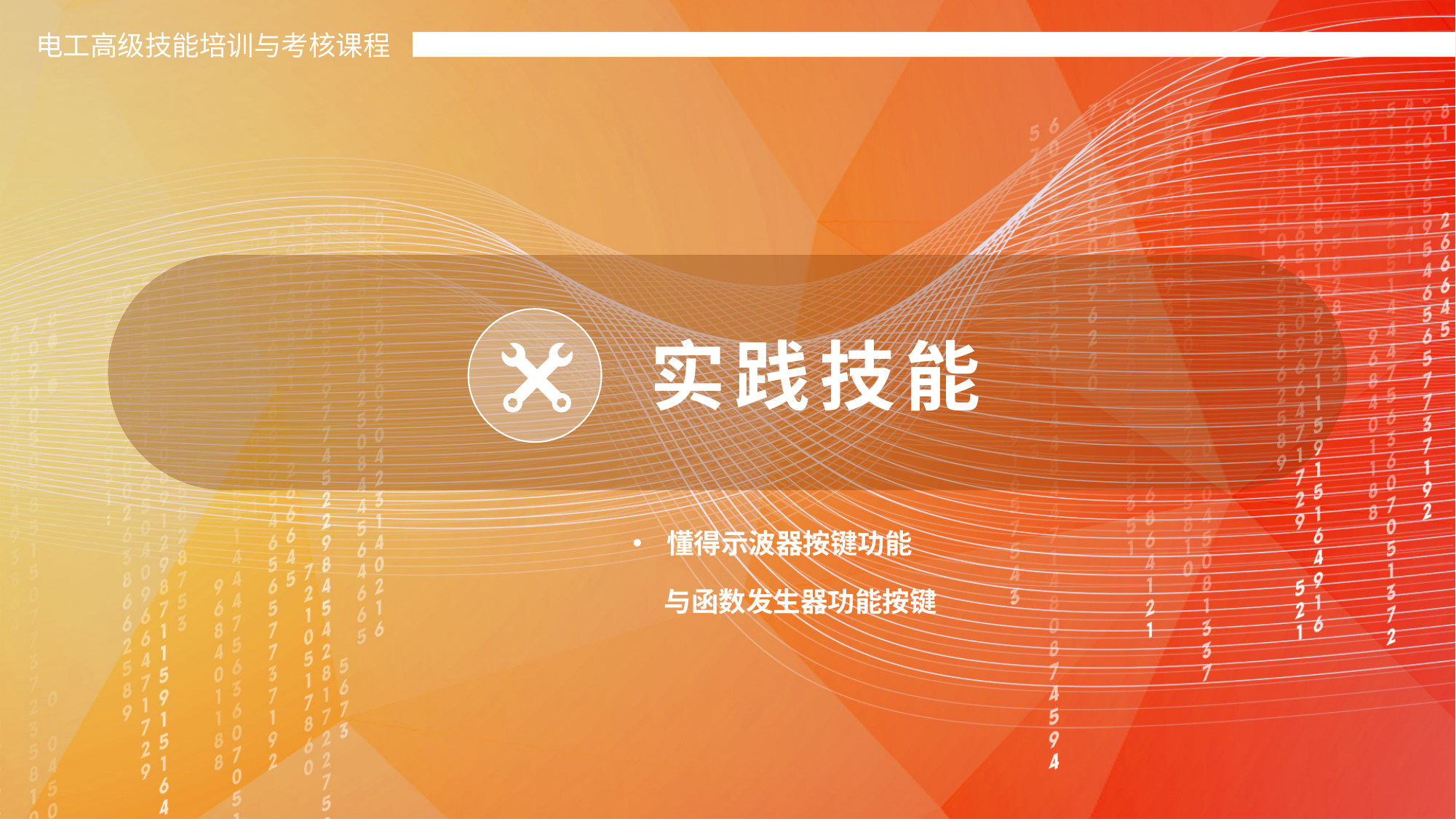

电工高级技能培训与考核课程

实践技能
懂得示波器按键功能
    与函数发生器功能按键